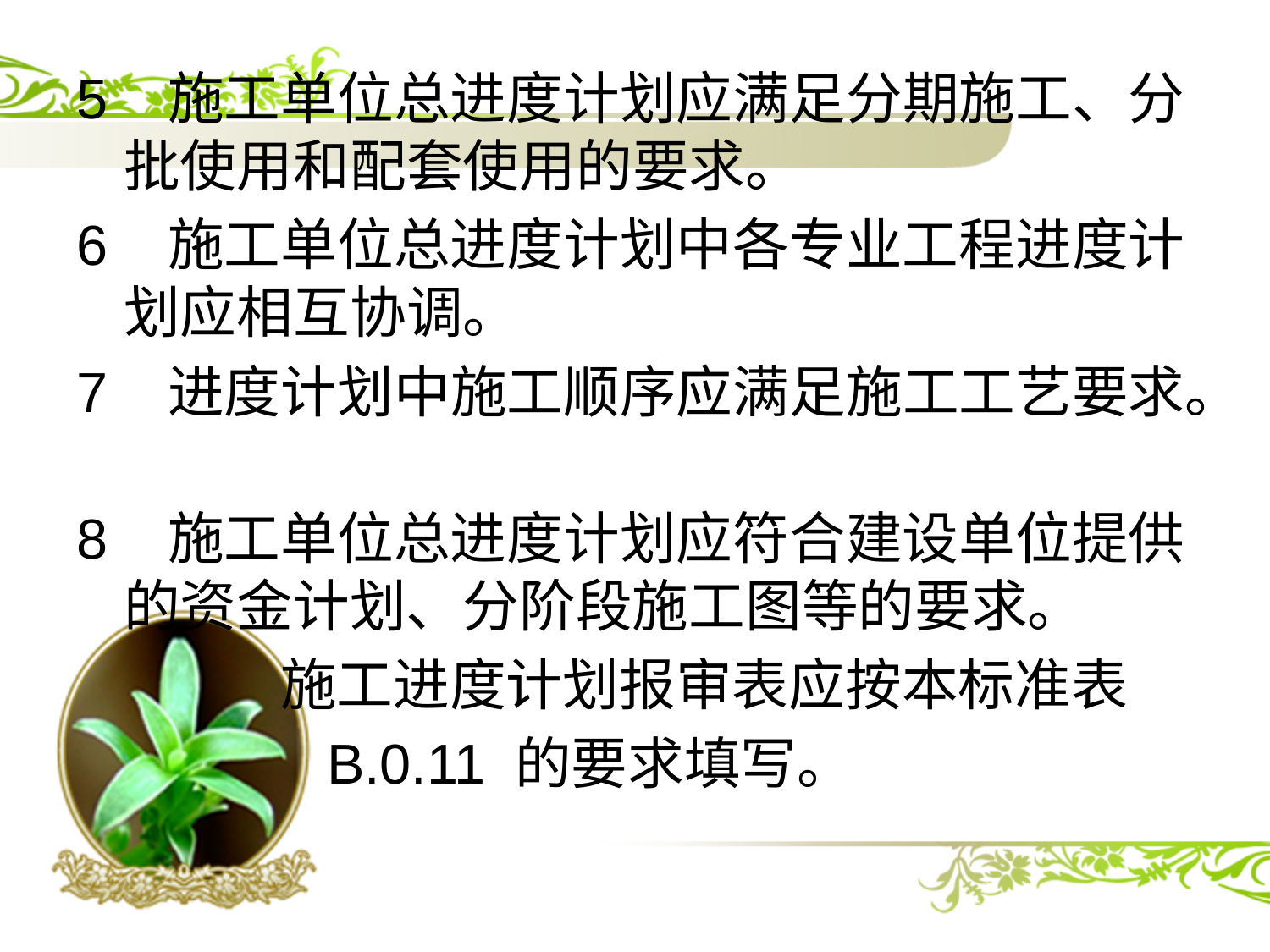

5   施工单位总进度计划应满足分期施工、分批使用和配套使用的要求。
6   施工单位总进度计划中各专业工程进度计划应相互协调。
7   进度计划中施工顺序应满足施工工艺要求。
8   施工单位总进度计划应符合建设单位提供的资金计划、分阶段施工图等的要求。
               施工进度计划报审表应按本标准表
                B.0.11 的要求填写。